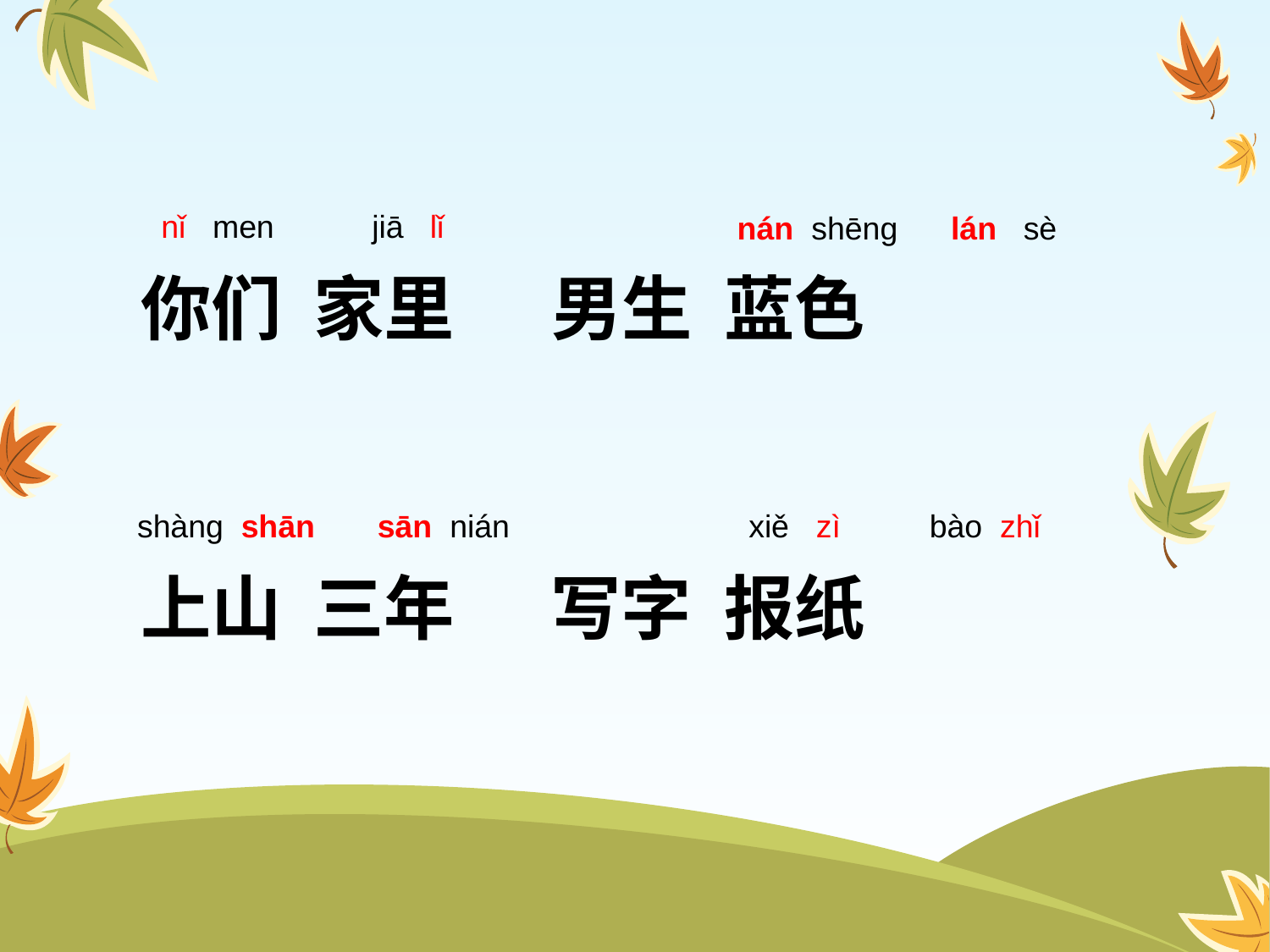

nǐ   men           jiā   lǐ
nán  shēnɡ      lán   sè
你们  家里      男生  蓝色

上山  三年      写字  报纸

shànɡ  shān       sān  nián

xiě   zì          bào  zhǐ